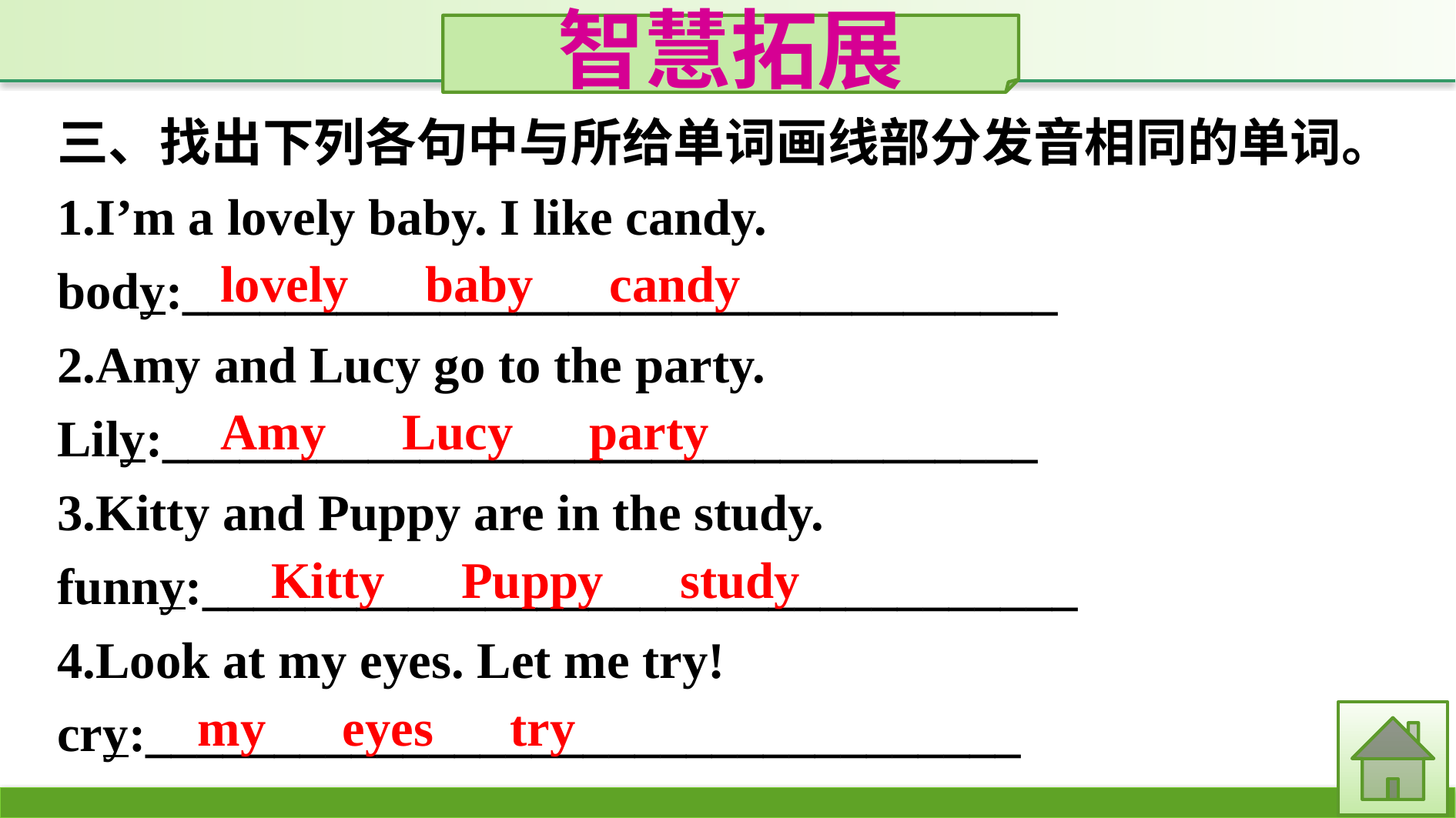

智慧拓展
三、找出下列各句中与所给单词画线部分发音相同的单词。
1.I’m a lovely baby. I like candy.
body:__________________________________
2.Amy and Lucy go to the party.
Lily:__________________________________
3.Kitty and Puppy are in the study.
funny:__________________________________
4.Look at my eyes. Let me try!
cry:__________________________________
lovely　baby　candy
Amy　Lucy　party
Kitty　Puppy　study
my　eyes　try